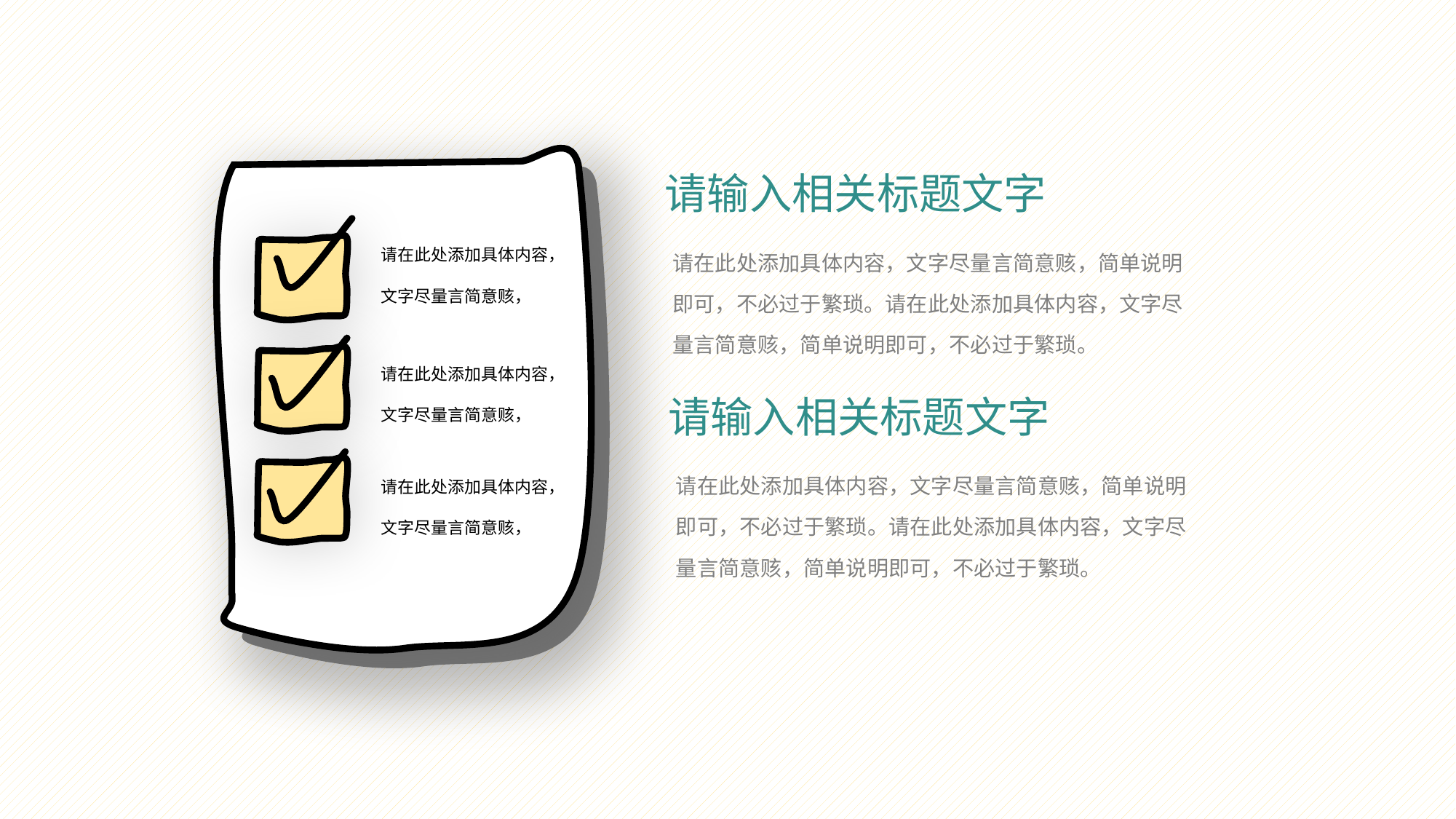

请输入相关标题文字

请在此处添加具体内容，
文字尽量言简意赅，
请在此处添加具体内容，文字尽量言简意赅，简单说明即可，不必过于繁琐。请在此处添加具体内容，文字尽量言简意赅，简单说明即可，不必过于繁琐。

请在此处添加具体内容，
文字尽量言简意赅，

请输入相关标题文字
请在此处添加具体内容，
文字尽量言简意赅，

请在此处添加具体内容，文字尽量言简意赅，简单说明即可，不必过于繁琐。请在此处添加具体内容，文字尽量言简意赅，简单说明即可，不必过于繁琐。